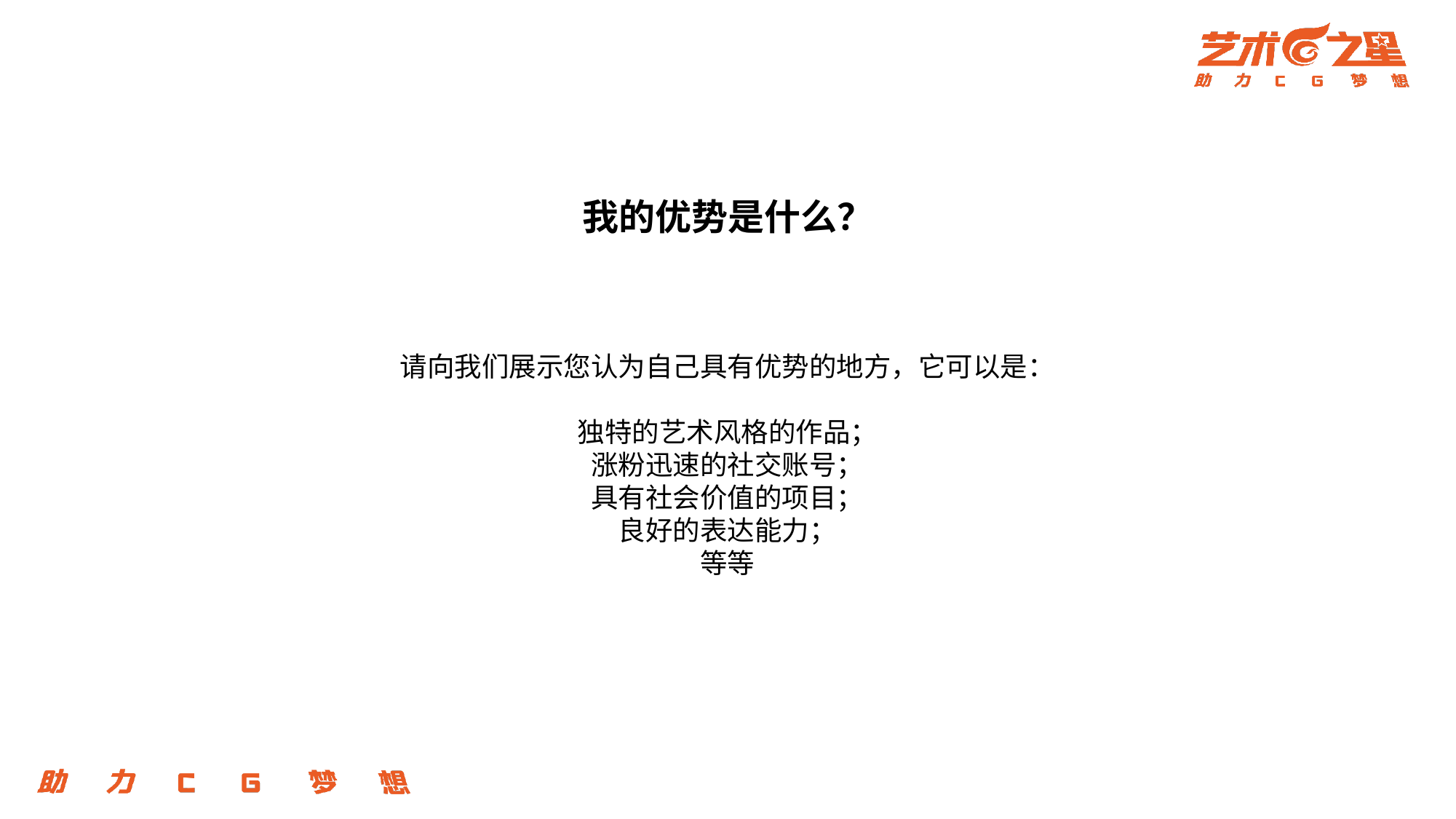

我的优势是什么？
请向我们展示您认为自己具有优势的地方，它可以是：

独特的艺术风格的作品；
涨粉迅速的社交账号；
具有社会价值的项目；
良好的表达能力；
等等